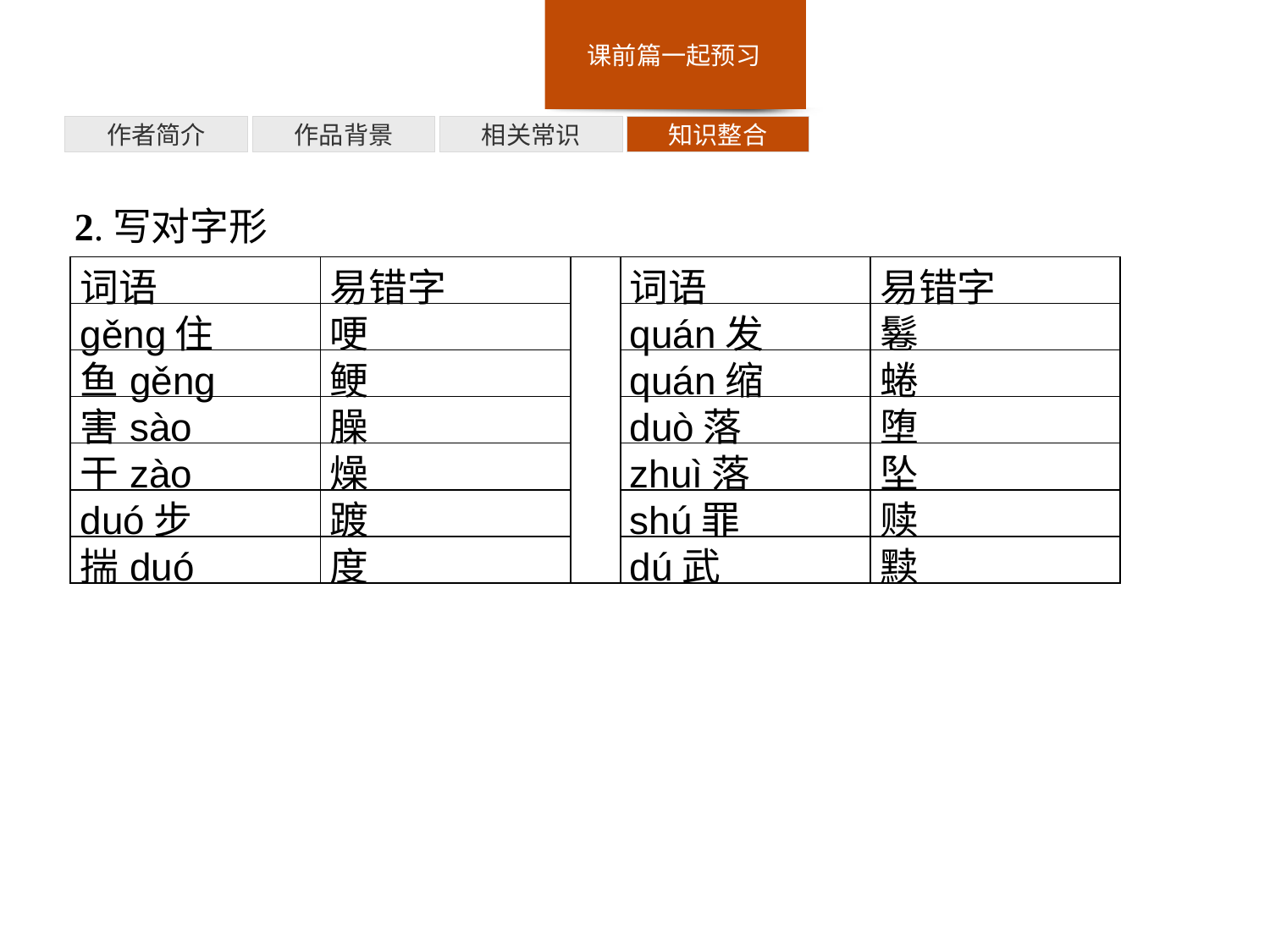

知识整合
相关常识
作品背景
作者简介
2.写对字形
| 词语 | 易错字 |  | 词语 | 易错字 |
| --- | --- | --- | --- | --- |
| gěng住 | 哽 |  | quán发 | 鬈 |
| 鱼gěng | 鲠 |  | quán缩 | 蜷 |
| 害sào | 臊 |  | duò落 | 堕 |
| 干zào | 燥 |  | zhuì落 | 坠 |
| duó步 | 踱 |  | shú罪 | 赎 |
| 揣duó | 度 |  | dú武 | 黩 |